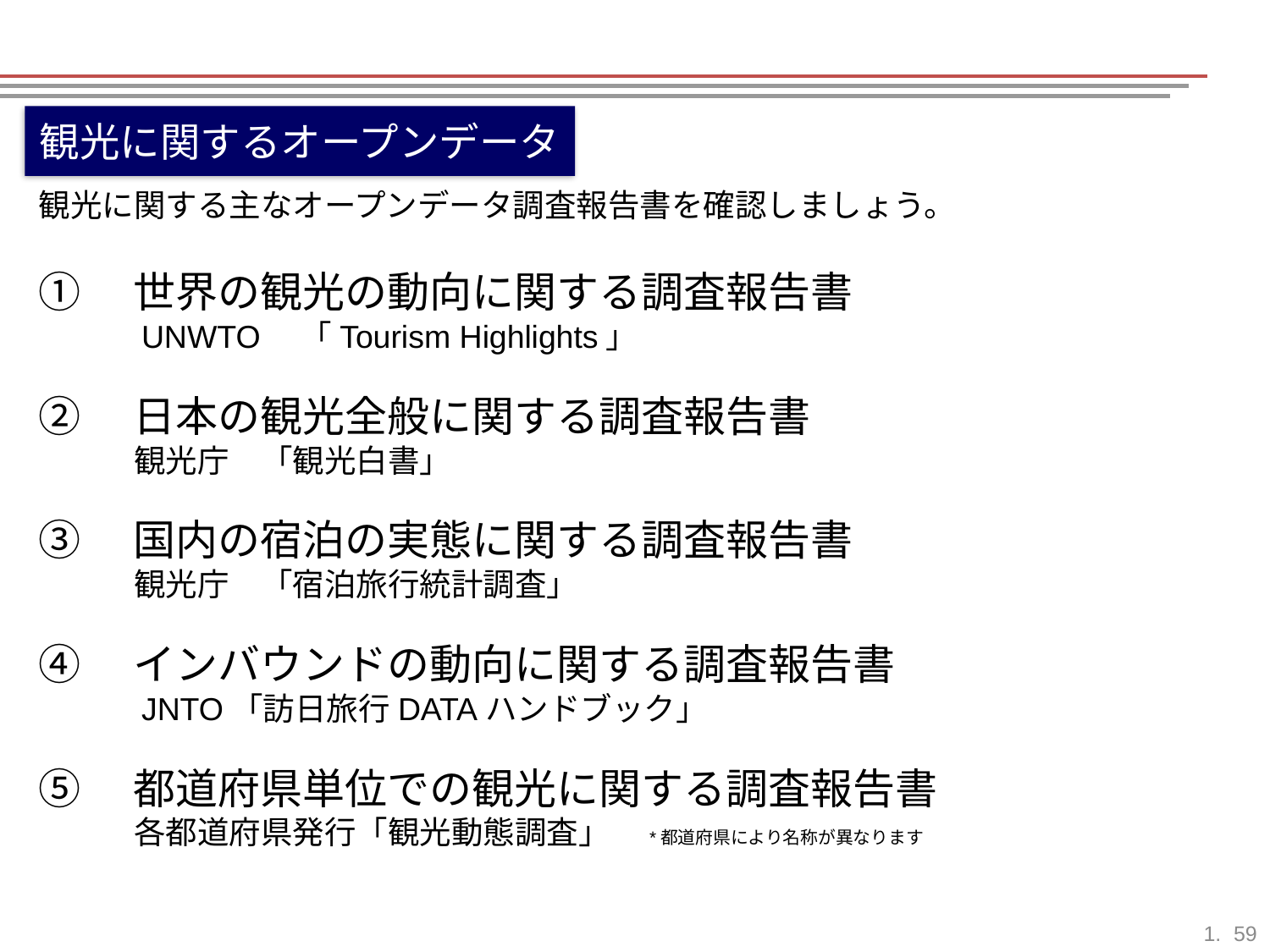

観光に関するオープンデータ
観光に関する主なオープンデータ調査報告書を確認しましょう。

①　世界の観光の動向に関する調査報告書
　　　UNWTO　「Tourism Highlights」

②　日本の観光全般に関する調査報告書
　　　観光庁　「観光白書」

③　国内の宿泊の実態に関する調査報告書
　　　観光庁　「宿泊旅行統計調査」

④　インバウンドの動向に関する調査報告書
　　　JNTO「訪日旅行DATAハンドブック」

⑤　都道府県単位での観光に関する調査報告書
　　　各都道府県発行「観光動態調査」　*都道府県により名称が異なります
59